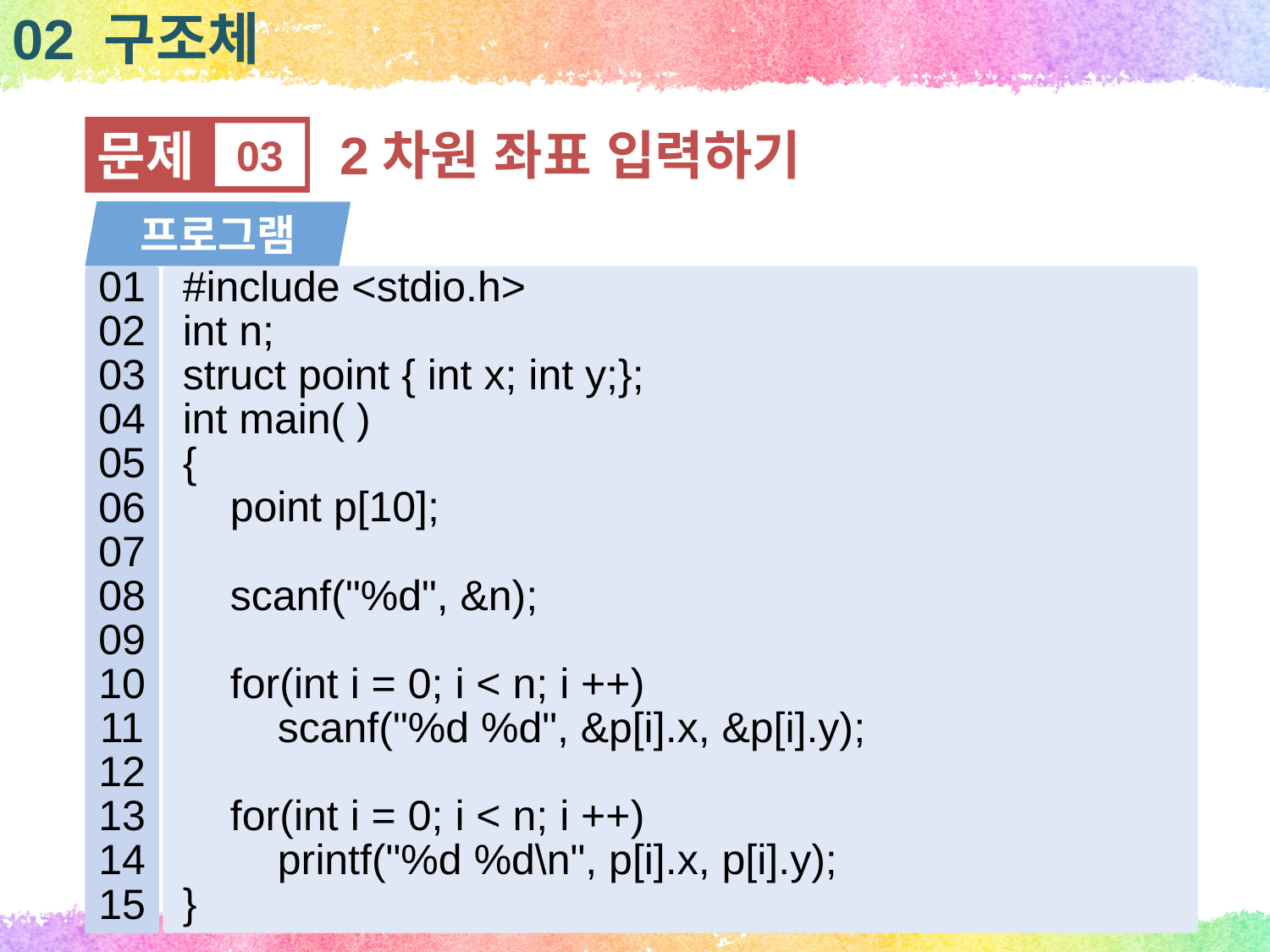

02 구조체
문제
03
2차원 좌표 입력하기
프로그램
#include <stdio.h>
int n;
struct point { int x; int y;};
int main( )
{
    point p[10];

    scanf("%d", &n);

    for(int i = 0; i < n; i ++)
        scanf("%d %d", &p[i].x, &p[i].y);

    for(int i = 0; i < n; i ++)
        printf("%d %d\n", p[i].x, p[i].y);
}
01
02
03
04
05
06
07
08
09
10
11
12
13
14
15
69